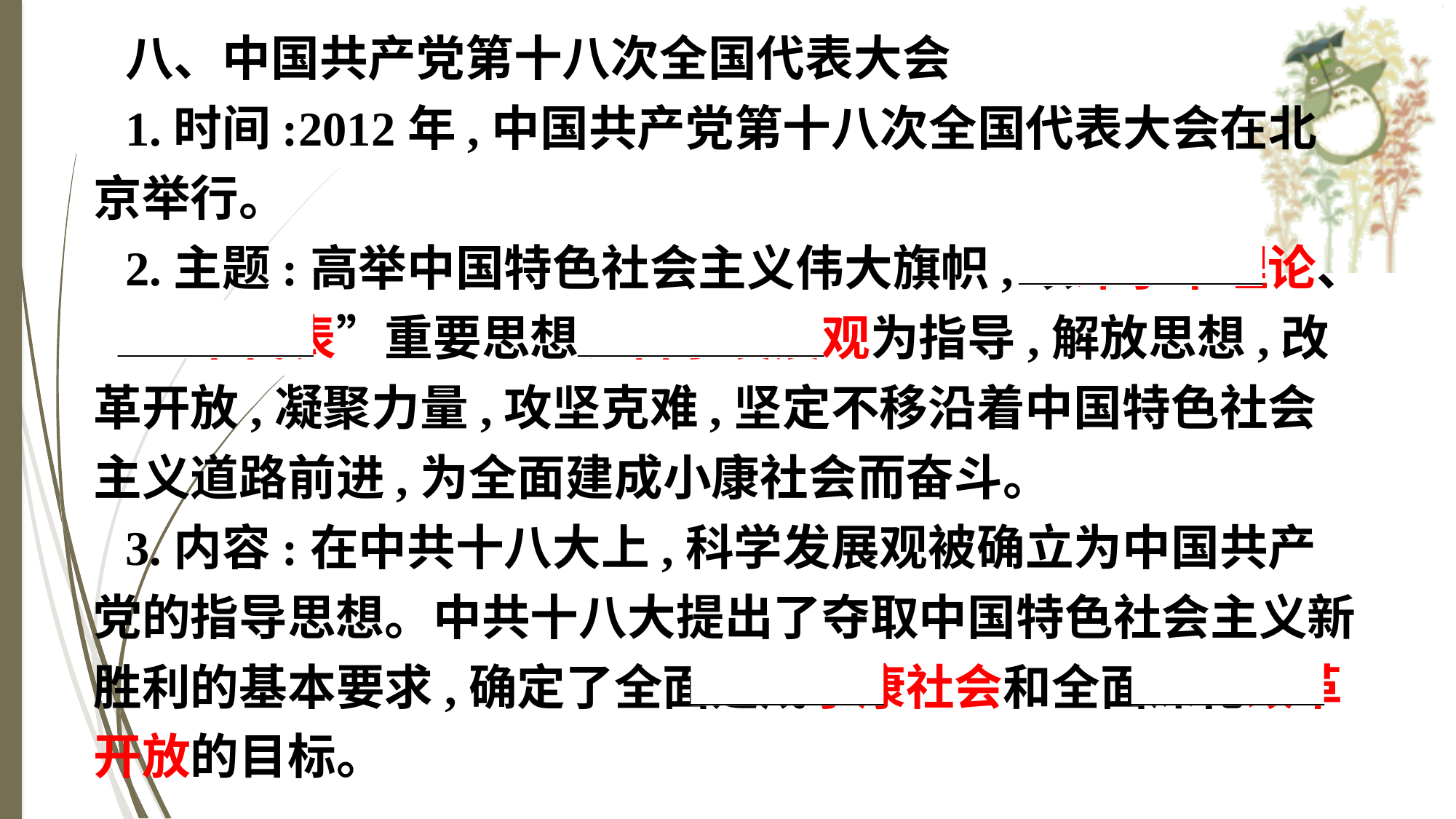

八、中国共产党第十八次全国代表大会
1.时间:2012年,中国共产党第十八次全国代表大会在北京举行。
2.主题:高举中国特色社会主义伟大旗帜,以邓小平理论、“三个代表”重要思想、科学发展观为指导,解放思想,改革开放,凝聚力量,攻坚克难,坚定不移沿着中国特色社会主义道路前进,为全面建成小康社会而奋斗。
3.内容:在中共十八大上,科学发展观被确立为中国共产党的指导思想。中共十八大提出了夺取中国特色社会主义新胜利的基本要求,确定了全面建成小康社会和全面深化改革开放的目标。